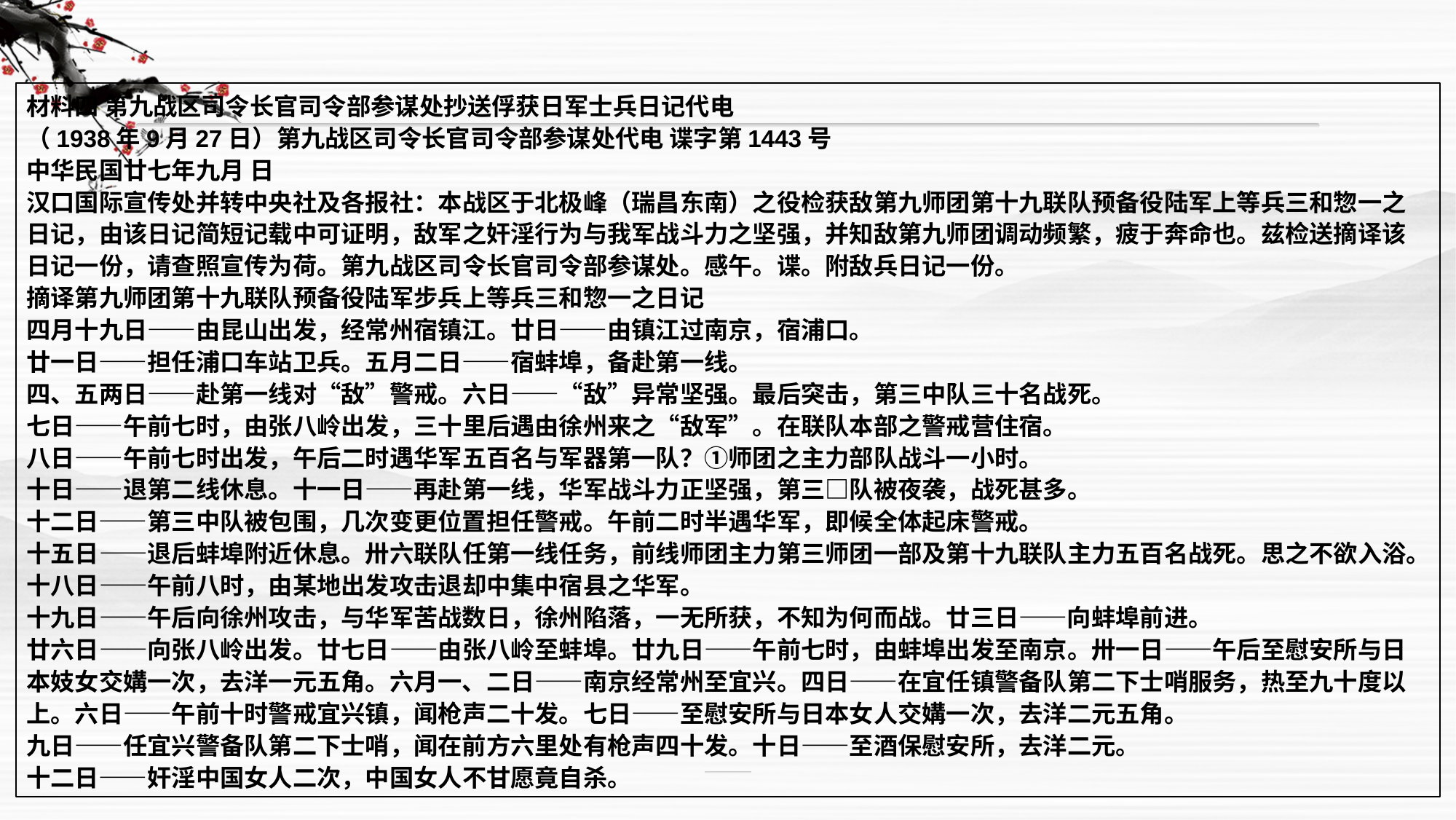

材料四 第九战区司令长官司令部参谋处抄送俘获日军士兵日记代电
（1938年9月27日）第九战区司令长官司令部参谋处代电 谍字第1443号
中华民国廿七年九月 日
汉口国际宣传处并转中央社及各报社：本战区于北极峰（瑞昌东南）之役检获敌第九师团第十九联队预备役陆军上等兵三和惣一之日记，由该日记简短记载中可证明，敌军之奸淫行为与我军战斗力之坚强，并知敌第九师团调动频繁，疲于奔命也。兹检送摘译该日记一份，请查照宣传为荷。第九战区司令长官司令部参谋处。感午。谍。附敌兵日记一份。
摘译第九师团第十九联队预备役陆军步兵上等兵三和惣一之日记
四月十九日——由昆山出发，经常州宿镇江。廿日——由镇江过南京，宿浦口。
廿一日——担任浦口车站卫兵。五月二日——宿蚌埠，备赴第一线。
四、五两日——赴第一线对“敌”警戒。六日——“敌”异常坚强。最后突击，第三中队三十名战死。
七日——午前七时，由张八岭出发，三十里后遇由徐州来之“敌军”。在联队本部之警戒营住宿。
八日——午前七时出发，午后二时遇华军五百名与军器第一队？①师团之主力部队战斗一小时。
十日——退第二线休息。十一日——再赴第一线，华军战斗力正坚强，第三□队被夜袭，战死甚多。
十二日——第三中队被包围，几次变更位置担任警戒。午前二时半遇华军，即候全体起床警戒。
十五日——退后蚌埠附近休息。卅六联队任第一线任务，前线师团主力第三师团一部及第十九联队主力五百名战死。思之不欲入浴。
十八日——午前八时，由某地出发攻击退却中集中宿县之华军。
十九日——午后向徐州攻击，与华军苦战数日，徐州陷落，一无所获，不知为何而战。廿三日——向蚌埠前进。
廿六日——向张八岭出发。廿七日——由张八岭至蚌埠。廿九日——午前七时，由蚌埠出发至南京。卅一日——午后至慰安所与日本妓女交媾一次，去洋一元五角。六月一、二日——南京经常州至宜兴。四日——在宜任镇警备队第二下士哨服务，热至九十度以上。六日——午前十时警戒宜兴镇，闻枪声二十发。七日——至慰安所与日本女人交媾一次，去洋二元五角。
九日——任宜兴警备队第二下士哨，闻在前方六里处有枪声四十发。十日——至酒保慰安所，去洋二元。
十二日——奸淫中国女人二次，中国女人不甘愿竟自杀。